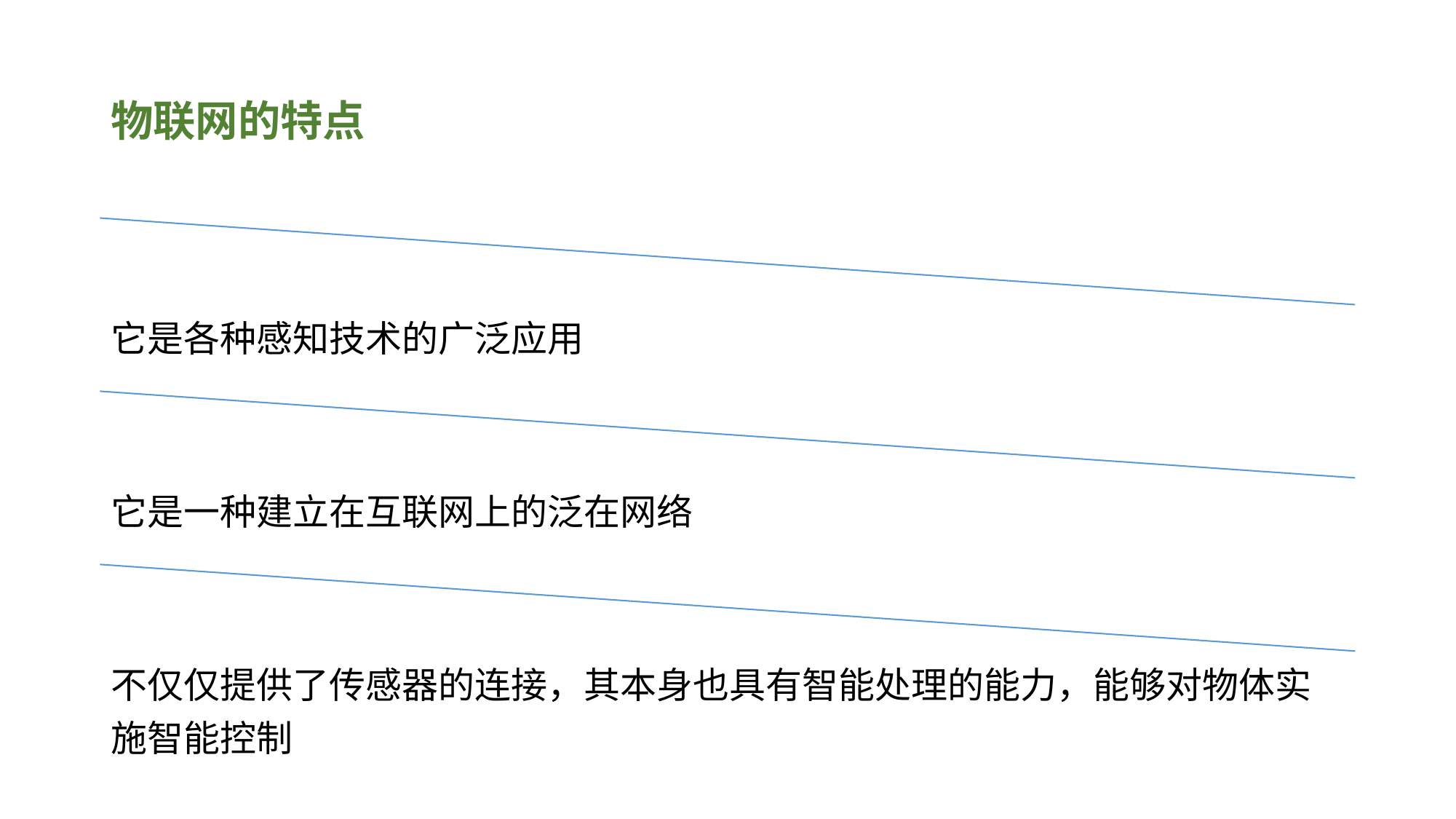

# 物联网的特点
它是各种感知技术的广泛应用
它是一种建立在互联网上的泛在网络
不仅仅提供了传感器的连接，其本身也具有智能处理的能力，能够对物体实施智能控制